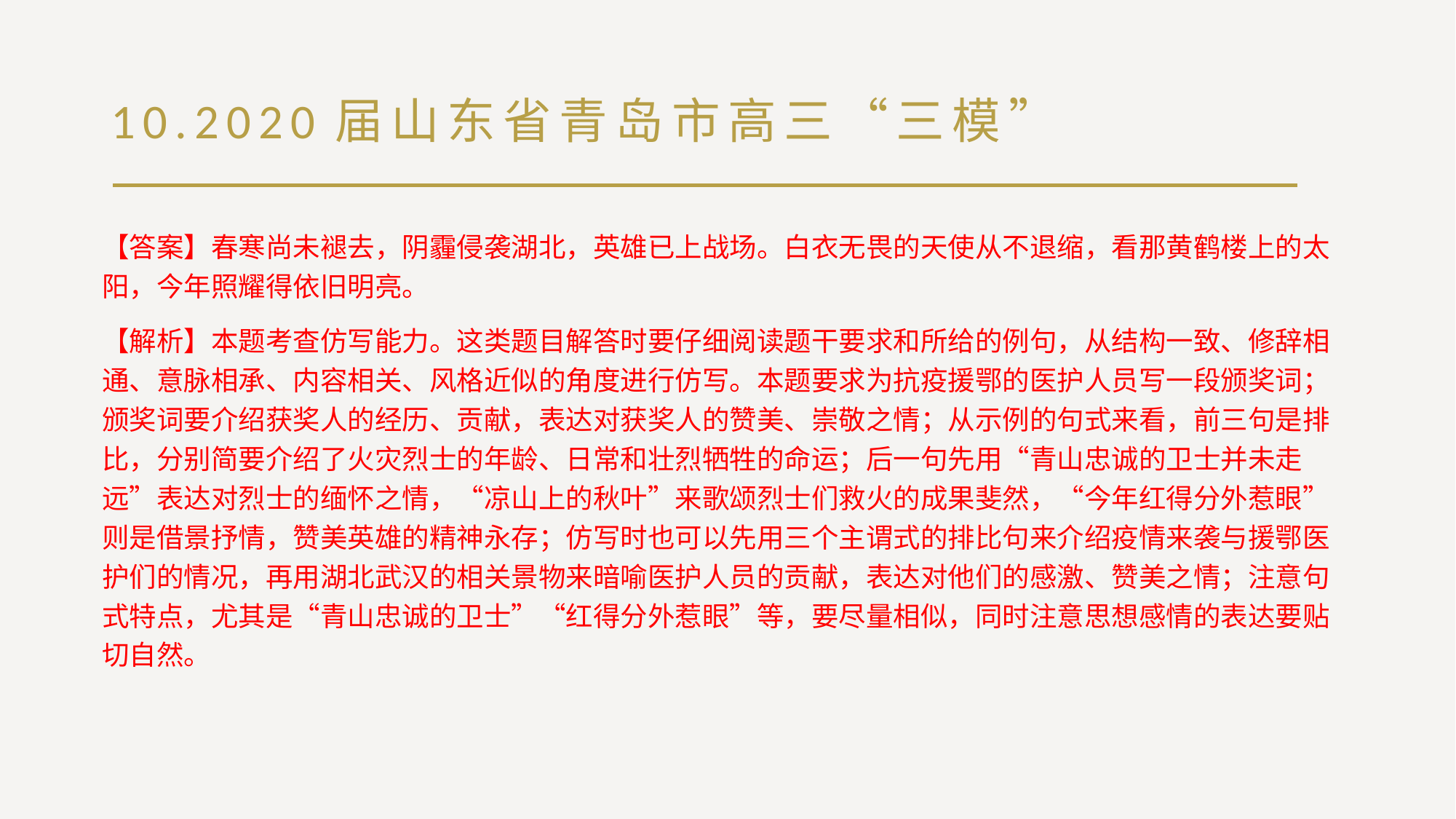

# 10.2020届山东省青岛市高三“三模”
【答案】春寒尚未褪去，阴霾侵袭湖北，英雄已上战场。白衣无畏的天使从不退缩，看那黄鹤楼上的太阳，今年照耀得依旧明亮。
【解析】本题考查仿写能力。这类题目解答时要仔细阅读题干要求和所给的例句，从结构一致、修辞相通、意脉相承、内容相关、风格近似的角度进行仿写。本题要求为抗疫援鄂的医护人员写一段颁奖词；颁奖词要介绍获奖人的经历、贡献，表达对获奖人的赞美、崇敬之情；从示例的句式来看，前三句是排比，分别简要介绍了火灾烈士的年龄、日常和壮烈牺牲的命运；后一句先用“青山忠诚的卫士并未走远”表达对烈士的缅怀之情，“凉山上的秋叶”来歌颂烈士们救火的成果斐然，“今年红得分外惹眼”则是借景抒情，赞美英雄的精神永存；仿写时也可以先用三个主谓式的排比句来介绍疫情来袭与援鄂医护们的情况，再用湖北武汉的相关景物来暗喻医护人员的贡献，表达对他们的感激、赞美之情；注意句式特点，尤其是“青山忠诚的卫士”“红得分外惹眼”等，要尽量相似，同时注意思想感情的表达要贴切自然。